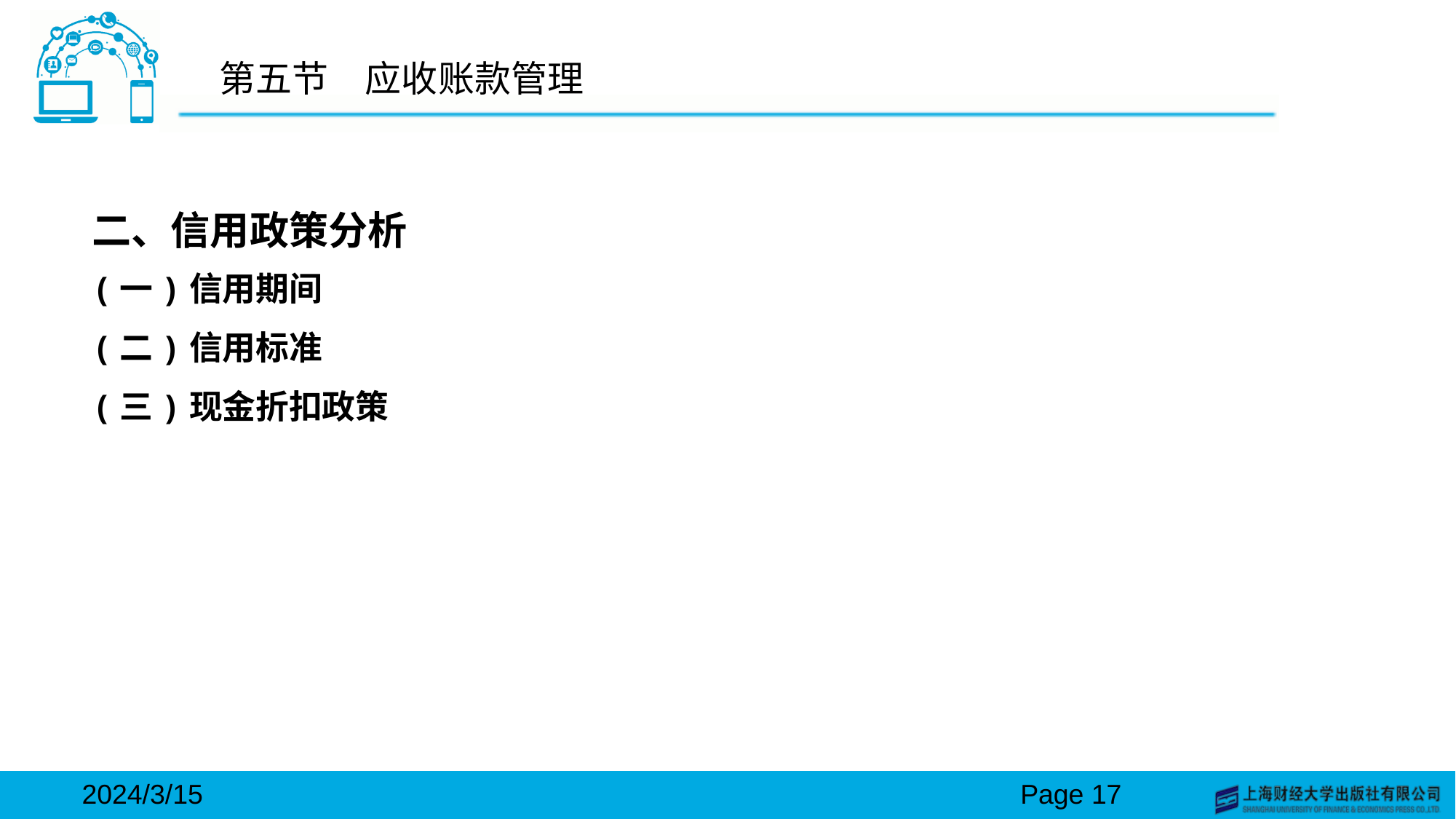

# 第五节　应收账款管理
二、信用政策分析
(一)信用期间
(二)信用标准
(三)现金折扣政策

2024/3/15
Page 17